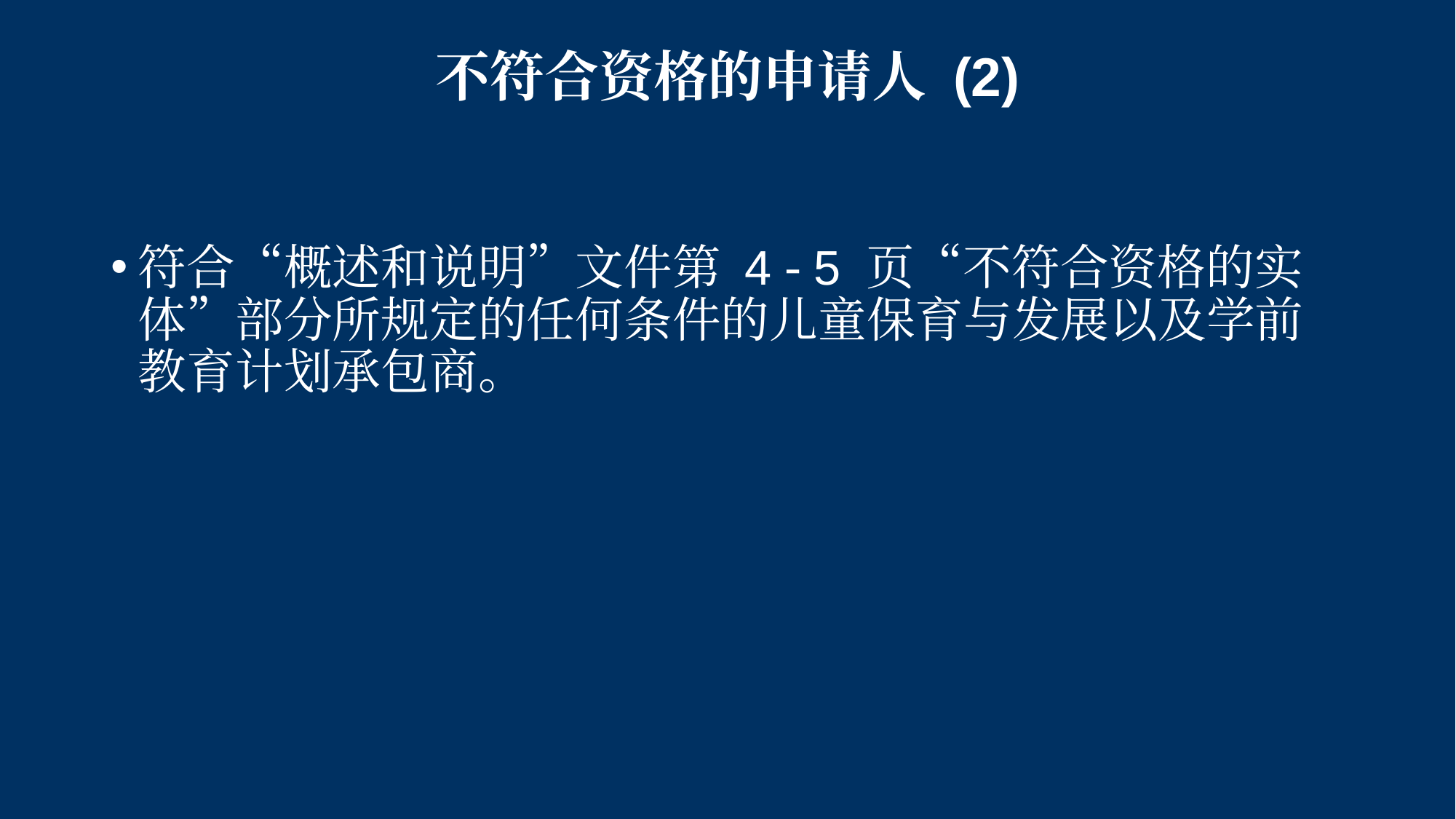

# 不符合资格的申请人 (2)
符合“概述和说明”文件第 4 - 5 页“不符合资格的实体”部分所规定的任何条件的儿童保育与发展以及学前教育计划承包商。